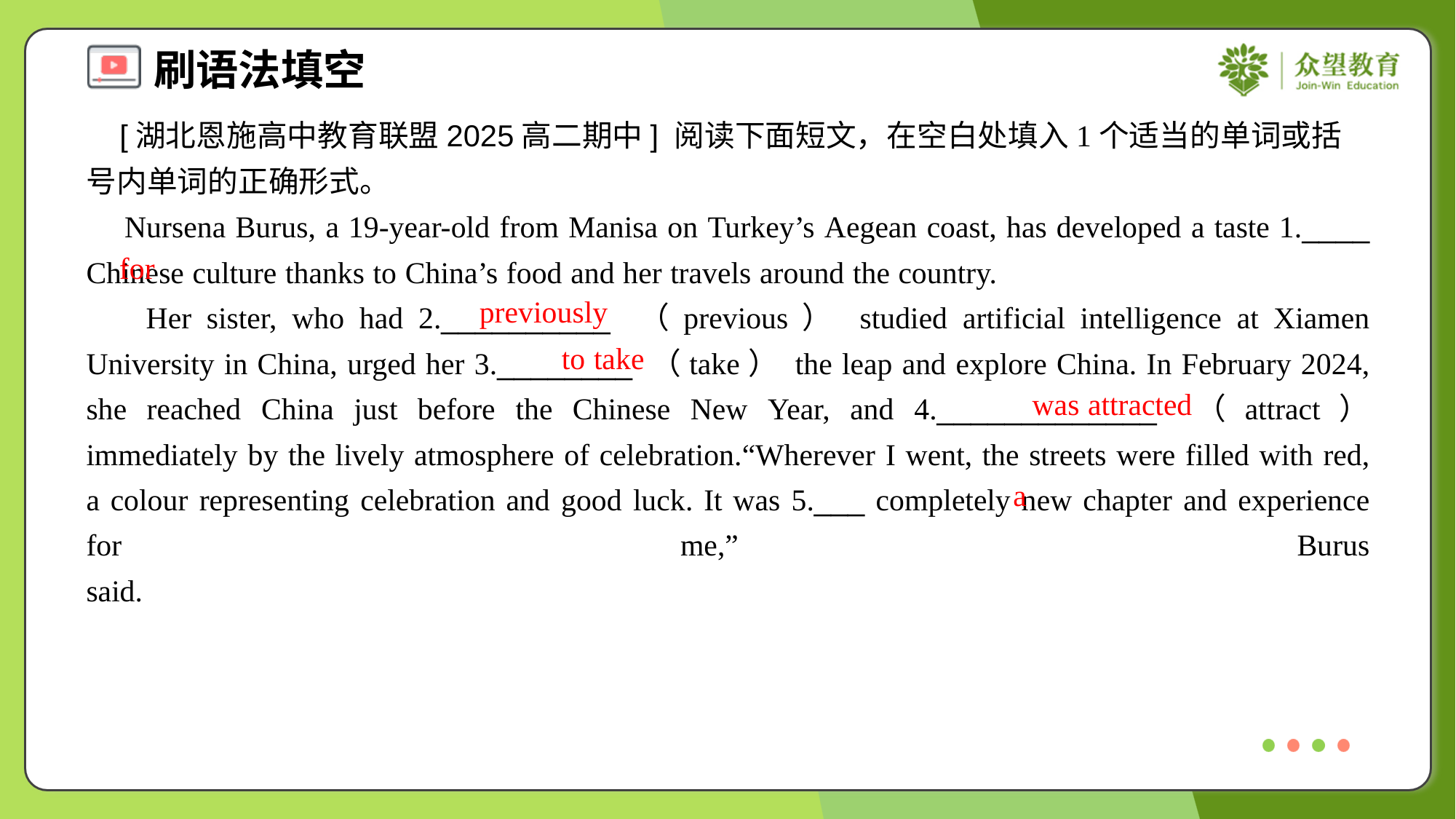

[湖北恩施高中教育联盟2025高二期中] 阅读下面短文，在空白处填入1个适当的单词或括号内单词的正确形式。
    Nursena Burus, a 19-year-old from Manisa on Turkey’s Aegean coast, has developed a taste 1.____ Chinese culture thanks to China’s food and her travels around the country.
    Her sister, who had 2.__________ （previous） studied artificial intelligence at Xiamen University in China, urged her 3.________ （take） the leap and explore China. In February 2024, she reached China just before the Chinese New Year, and 4._____________ （attract） immediately by the lively atmosphere of celebration.“Wherever I went, the streets were filled with red, a colour representing celebration and good luck. It was 5.___ completely new chapter and experience for me,” Burus said.#1.1.1
for
previously
to take
was attracted
a